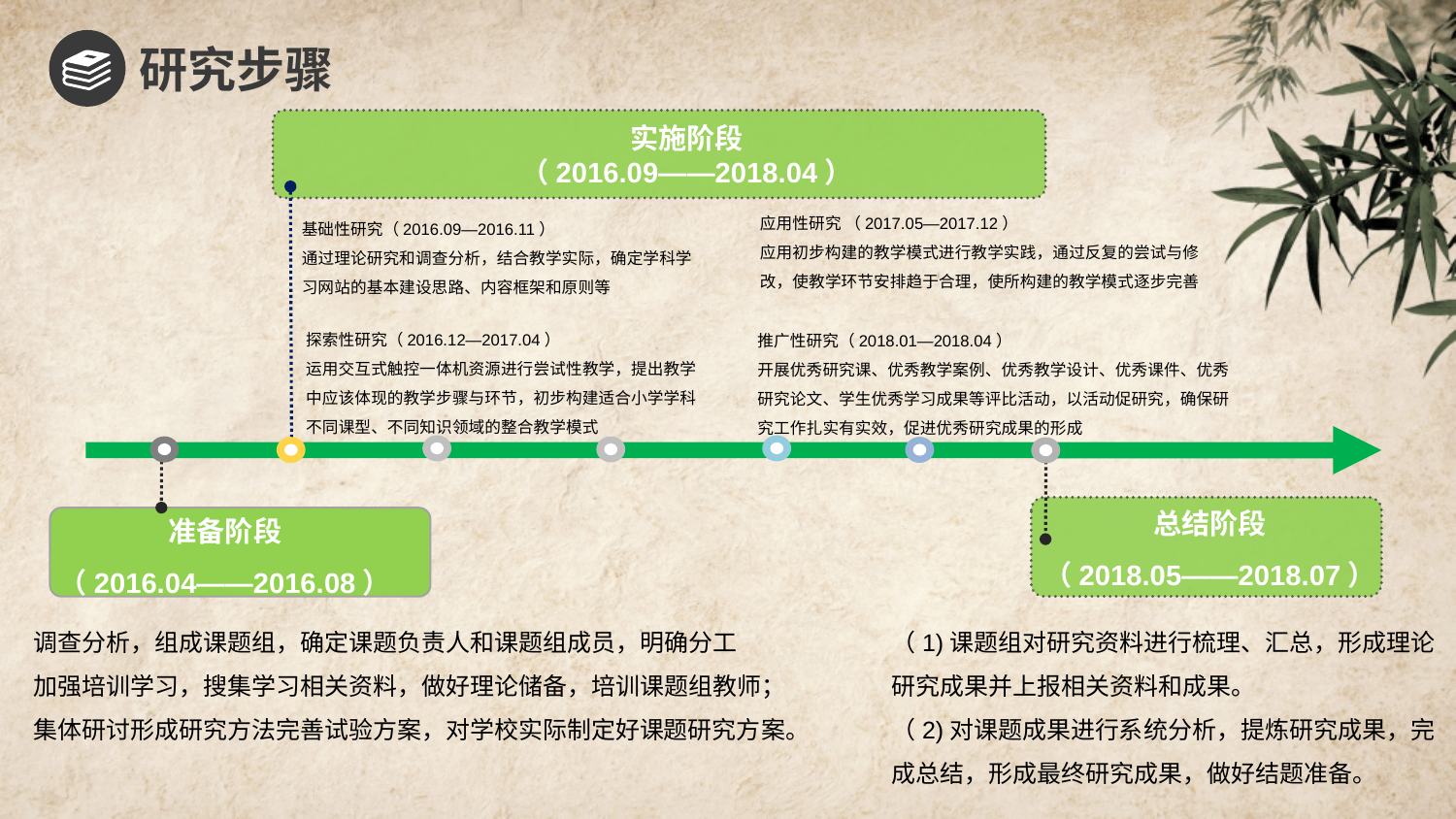

研究步骤

实施阶段
（2016.09——2018.04）

应用性研究 （2017.05—2017.12）
应用初步构建的教学模式进行教学实践，通过反复的尝试与修改，使教学环节安排趋于合理，使所构建的教学模式逐步完善
基础性研究（2016.09—2016.11）
通过理论研究和调查分析，结合教学实际，确定学科学习网站的基本建设思路、内容框架和原则等
探索性研究（2016.12—2017.04）
运用交互式触控一体机资源进行尝试性教学，提出教学中应该体现的教学步骤与环节，初步构建适合小学学科不同课型、不同知识领域的整合教学模式
推广性研究（2018.01—2018.04）
开展优秀研究课、优秀教学案例、优秀教学设计、优秀课件、优秀研究论文、学生优秀学习成果等评比活动，以活动促研究，确保研究工作扎实有实效，促进优秀研究成果的形成

总结阶段
（2018.05——2018.07）
准备阶段
（2016.04——2016.08）

调查分析，组成课题组，确定课题负责人和课题组成员，明确分工
加强培训学习，搜集学习相关资料，做好理论储备，培训课题组教师；
集体研讨形成研究方法完善试验方案，对学校实际制定好课题研究方案。
（1)课题组对研究资料进行梳理、汇总，形成理论研究成果并上报相关资料和成果。
（2)对课题成果进行系统分析，提炼研究成果，完成总结，形成最终研究成果，做好结题准备。